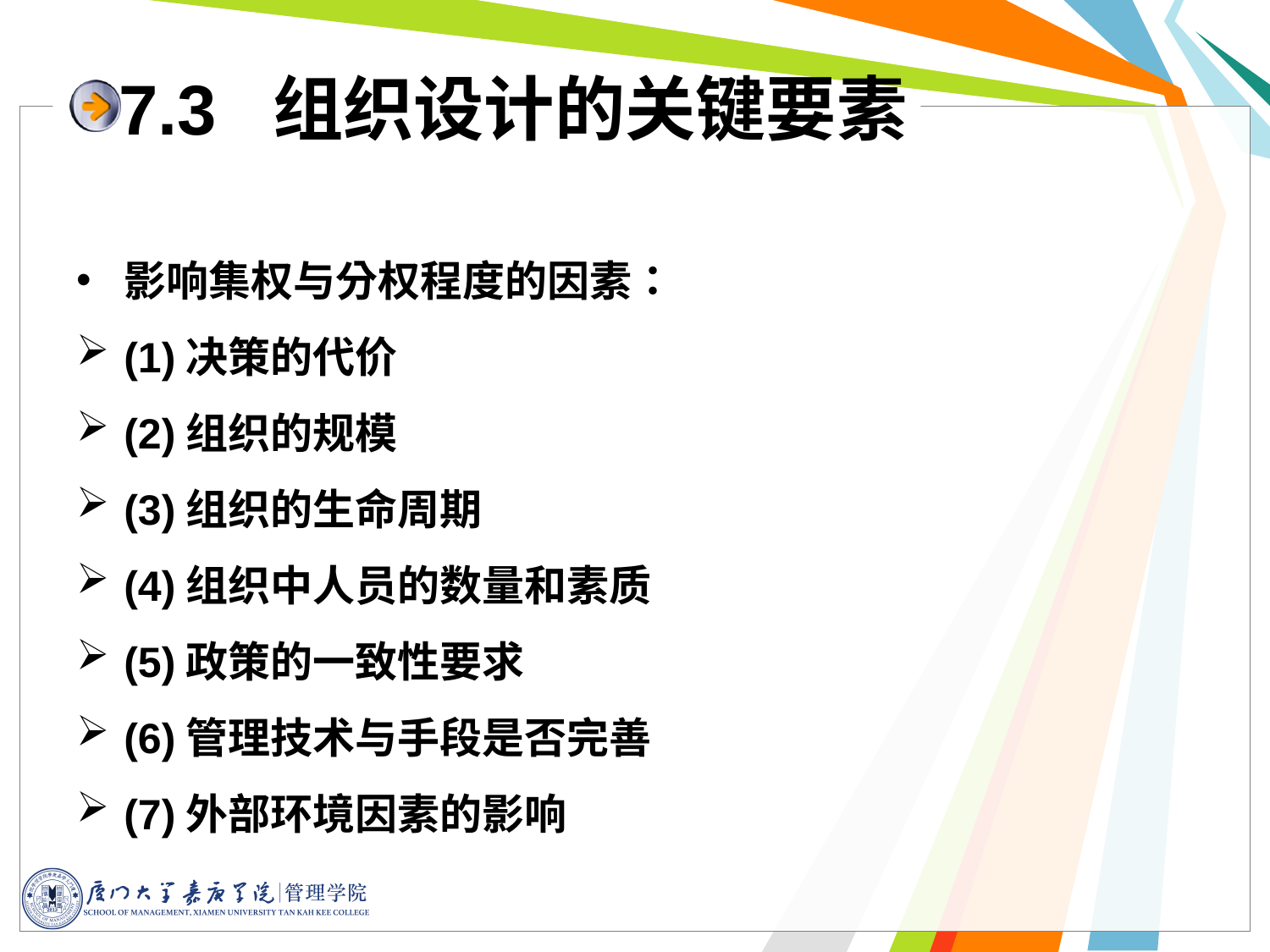

# 7.3  组织设计的关键要素
影响集权与分权程度的因素：
(1)决策的代价
(2)组织的规模
(3)组织的生命周期
(4)组织中人员的数量和素质
(5)政策的一致性要求
(6)管理技术与手段是否完善
(7)外部环境因素的影响